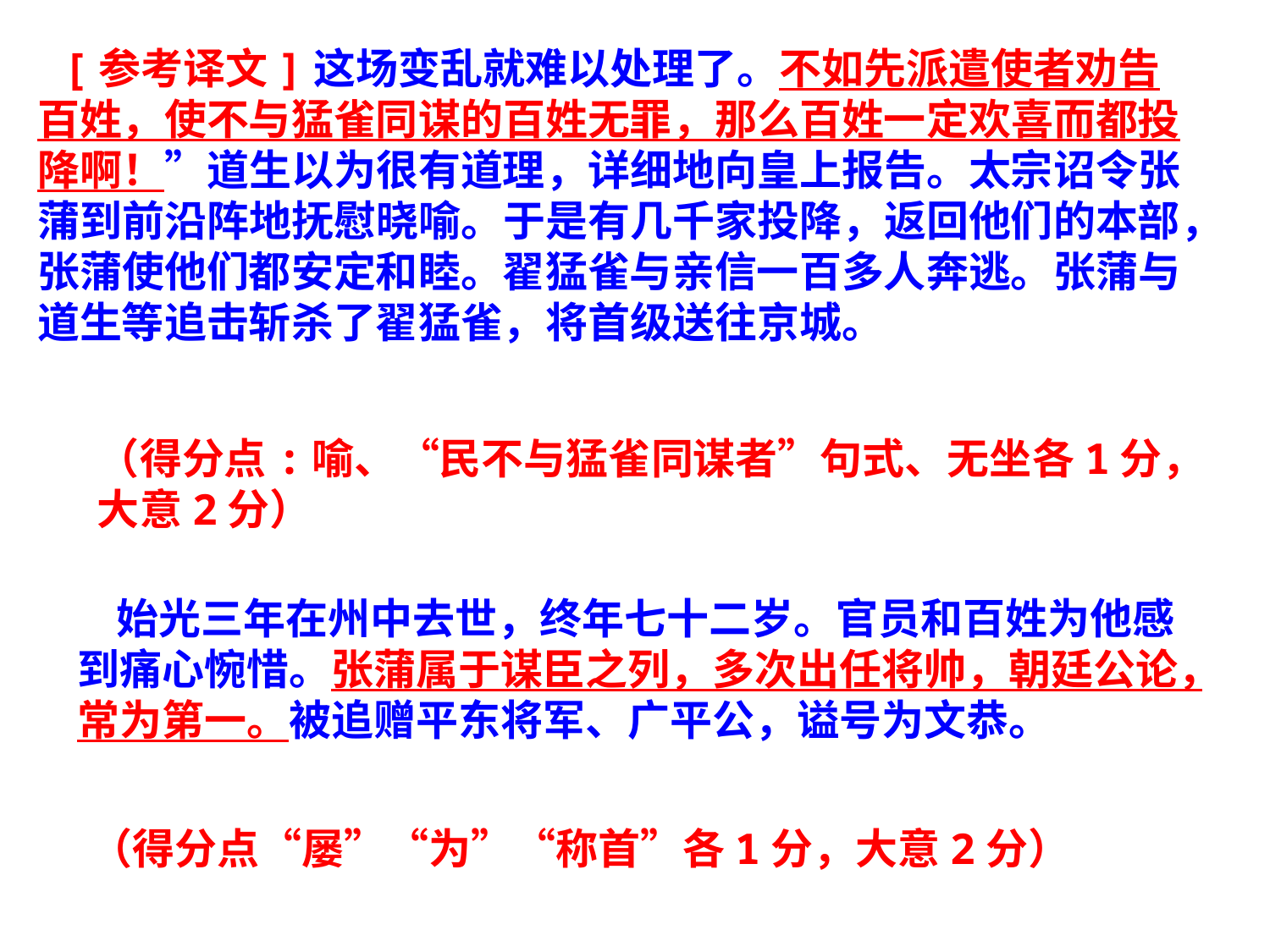

[参考译文]这场变乱就难以处理了。不如先派遣使者劝告百姓，使不与猛雀同谋的百姓无罪，那么百姓一定欢喜而都投降啊！”道生以为很有道理，详细地向皇上报告。太宗诏令张蒲到前沿阵地抚慰晓喻。于是有几千家投降，返回他们的本部，张蒲使他们都安定和睦。翟猛雀与亲信一百多人奔逃。张蒲与道生等追击斩杀了翟猛雀，将首级送往京城。
（得分点:喻、“民不与猛雀同谋者”句式、无坐各1分，大意2分）
   始光三年在州中去世，终年七十二岁。官员和百姓为他感到痛心惋惜。张蒲属于谋臣之列，多次出任将帅，朝廷公论，常为第一。被追赠平东将军、广平公，谥号为文恭。

（得分点“屡”“为”“称首”各1分，大意2分）